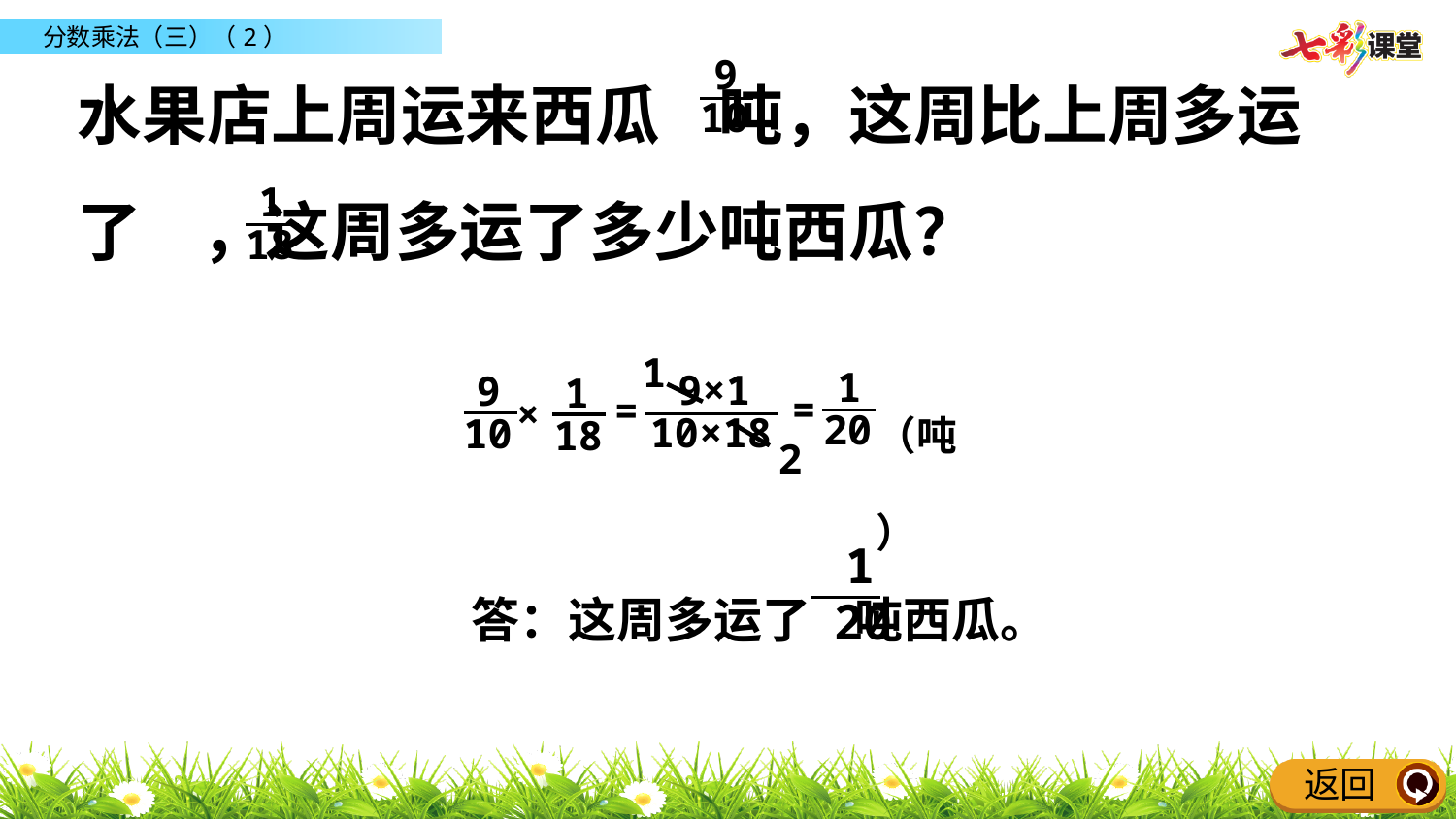

水果店上周运来西瓜    吨，这周比上周多运了    ，这周多运了多少吨西瓜？
9
10
1
18
1
1
20
（吨）
9×1
10×18
9
10
1
18
=
=
×
2
答：这周多运了    吨西瓜。
1
20